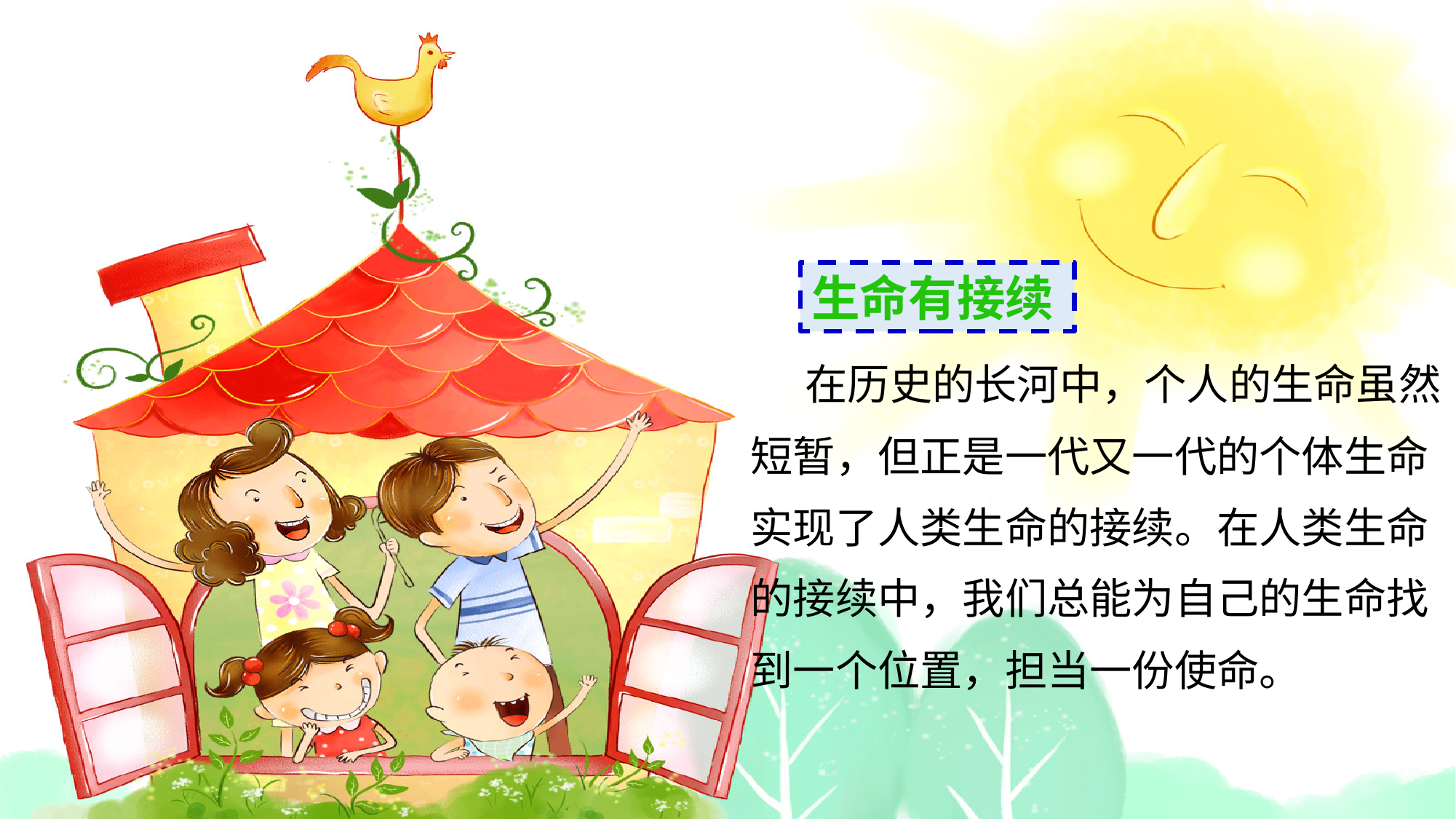

生命有接续
在历史的长河中，个人的生命虽然短暂，但正是一代又一代的个体生命实现了人类生命的接续。在人类生命的接续中，我们总能为自己的生命找到一个位置，担当一份使命。